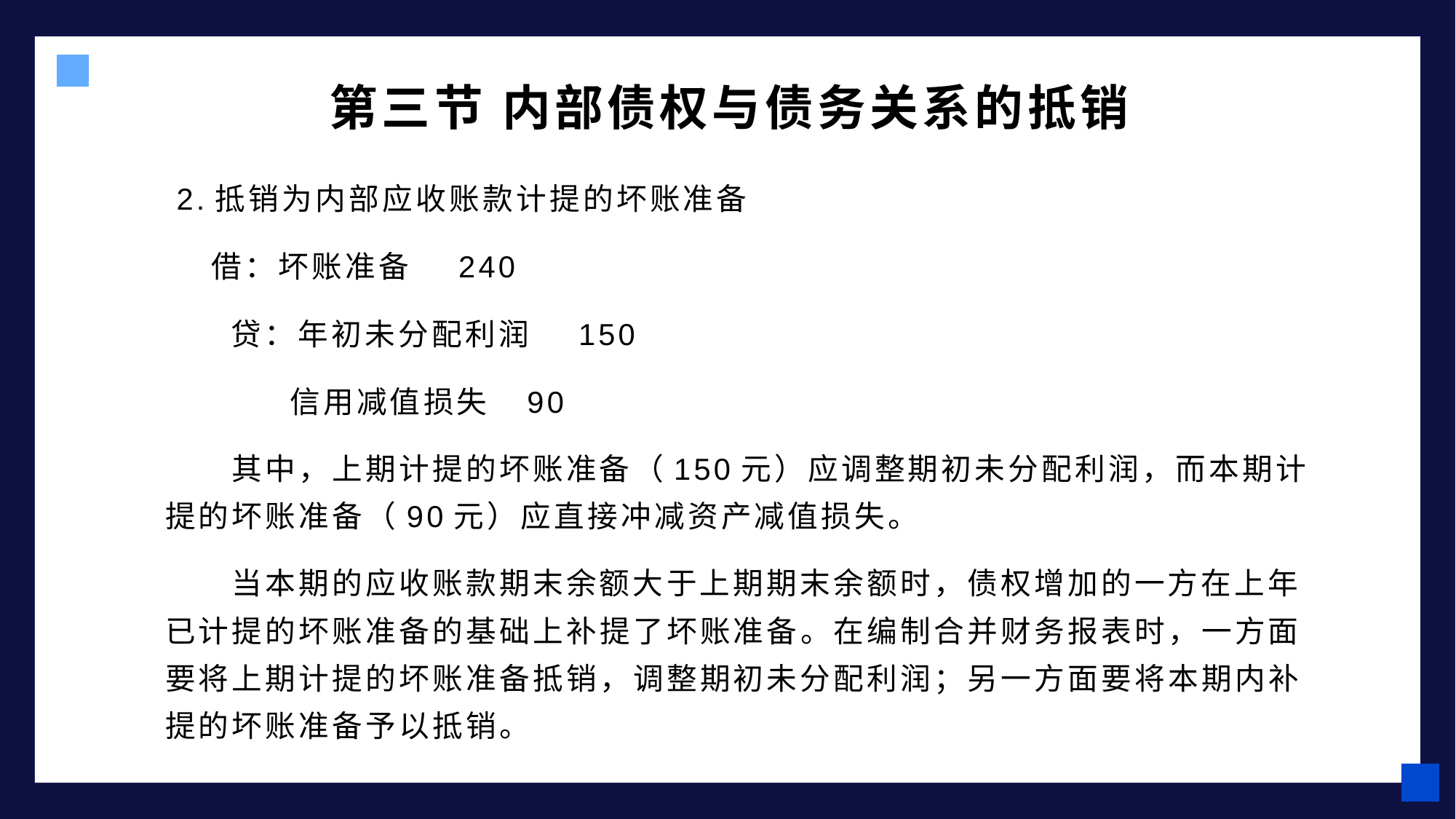

第三节 内部债权与债务关系的抵销
 2.抵销为内部应收账款计提的坏账准备
    借：坏账准备    240
      贷：年初未分配利润    150
            信用减值损失   90
其中，上期计提的坏账准备（150元）应调整期初未分配利润，而本期计提的坏账准备（90元）应直接冲减资产减值损失。
当本期的应收账款期末余额大于上期期末余额时，债权增加的一方在上年已计提的坏账准备的基础上补提了坏账准备。在编制合并财务报表时，一方面要将上期计提的坏账准备抵销，调整期初未分配利润；另一方面要将本期内补提的坏账准备予以抵销。